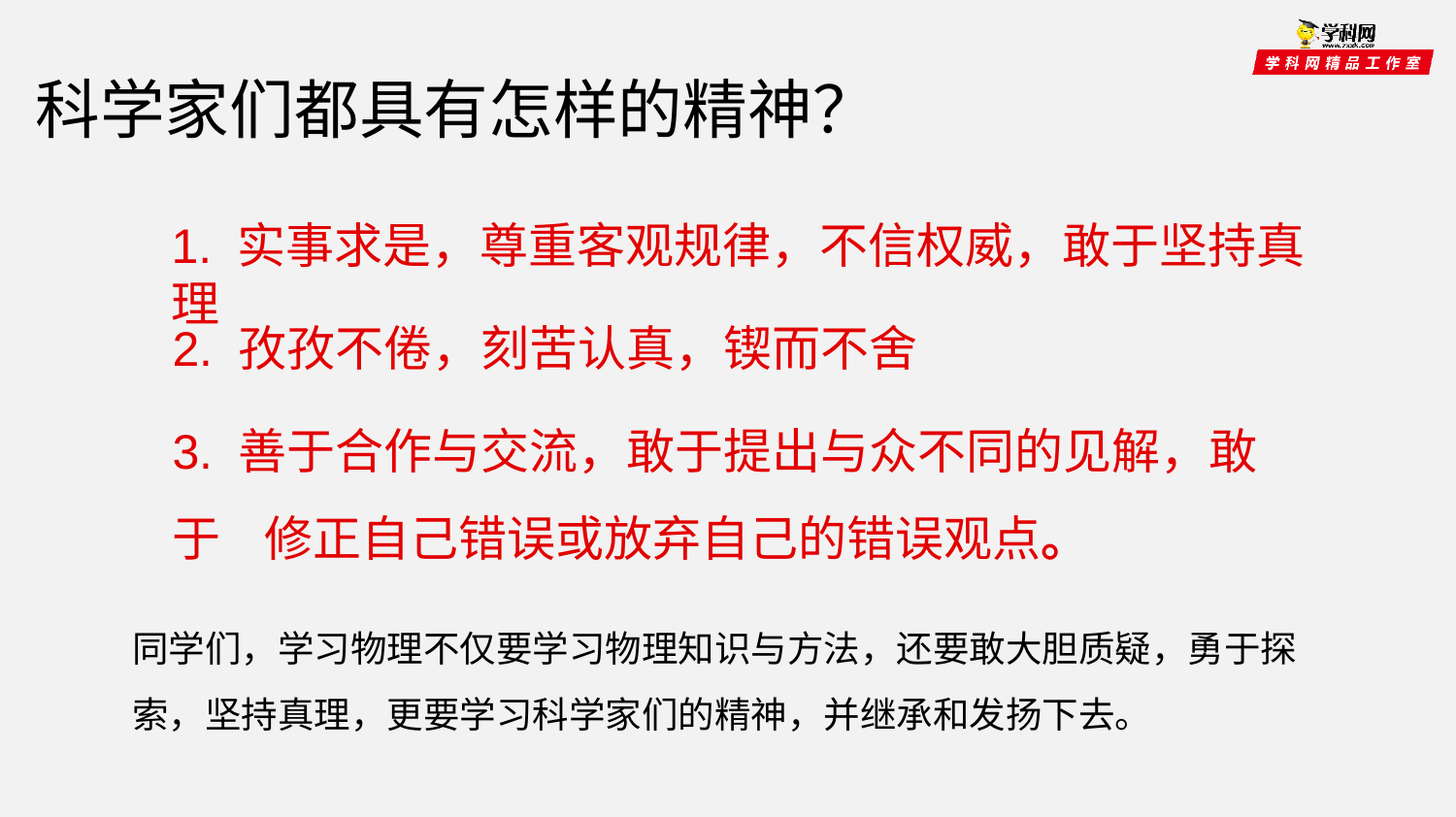

科学家们都具有怎样的精神？
1. 实事求是，尊重客观规律，不信权威，敢于坚持真理
2. 孜孜不倦，刻苦认真，锲而不舍
3. 善于合作与交流，敢于提出与众不同的见解，敢于    修正自己错误或放弃自己的错误观点。
同学们，学习物理不仅要学习物理知识与方法，还要敢大胆质疑，勇于探索，坚持真理，更要学习科学家们的精神，并继承和发扬下去。